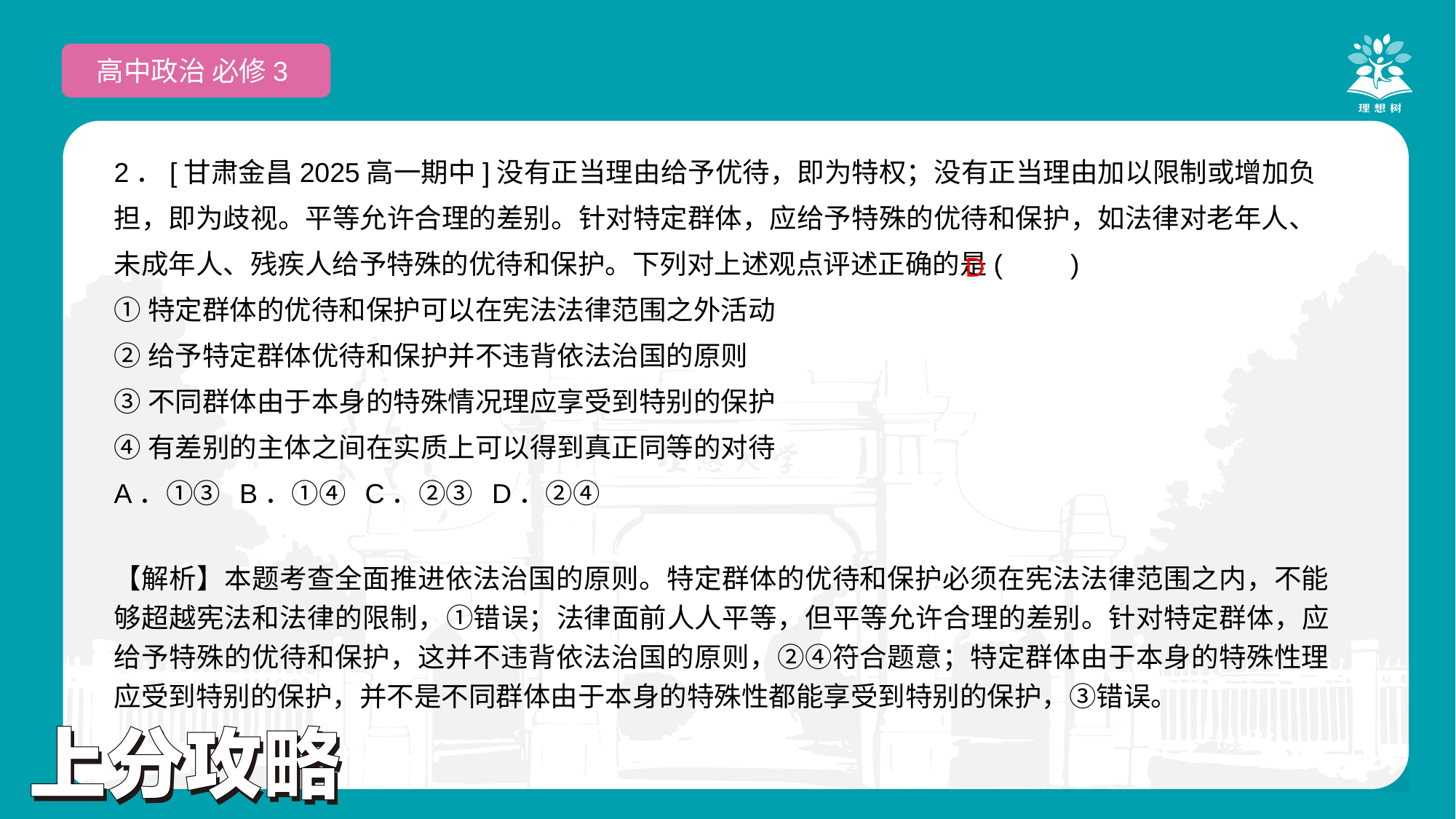

高中政治 必修3
2．[甘肃金昌2025高一期中]没有正当理由给予优待，即为特权；没有正当理由加以限制或增加负担，即为歧视。平等允许合理的差别。针对特定群体，应给予特殊的优待和保护，如法律对老年人、未成年人、残疾人给予特殊的优待和保护。下列对上述观点评述正确的是(　　)
①特定群体的优待和保护可以在宪法法律范围之外活动
②给予特定群体优待和保护并不违背依法治国的原则
③不同群体由于本身的特殊情况理应享受到特别的保护
④有差别的主体之间在实质上可以得到真正同等的对待
A．①③  B．①④  C．②③  D．②④
D
【解析】本题考查全面推进依法治国的原则。特定群体的优待和保护必须在宪法法律范围之内，不能够超越宪法和法律的限制，①错误；法律面前人人平等，但平等允许合理的差别。针对特定群体，应给予特殊的优待和保护，这并不违背依法治国的原则，②④符合题意；特定群体由于本身的特殊性理应受到特别的保护，并不是不同群体由于本身的特殊性都能享受到特别的保护，③错误。